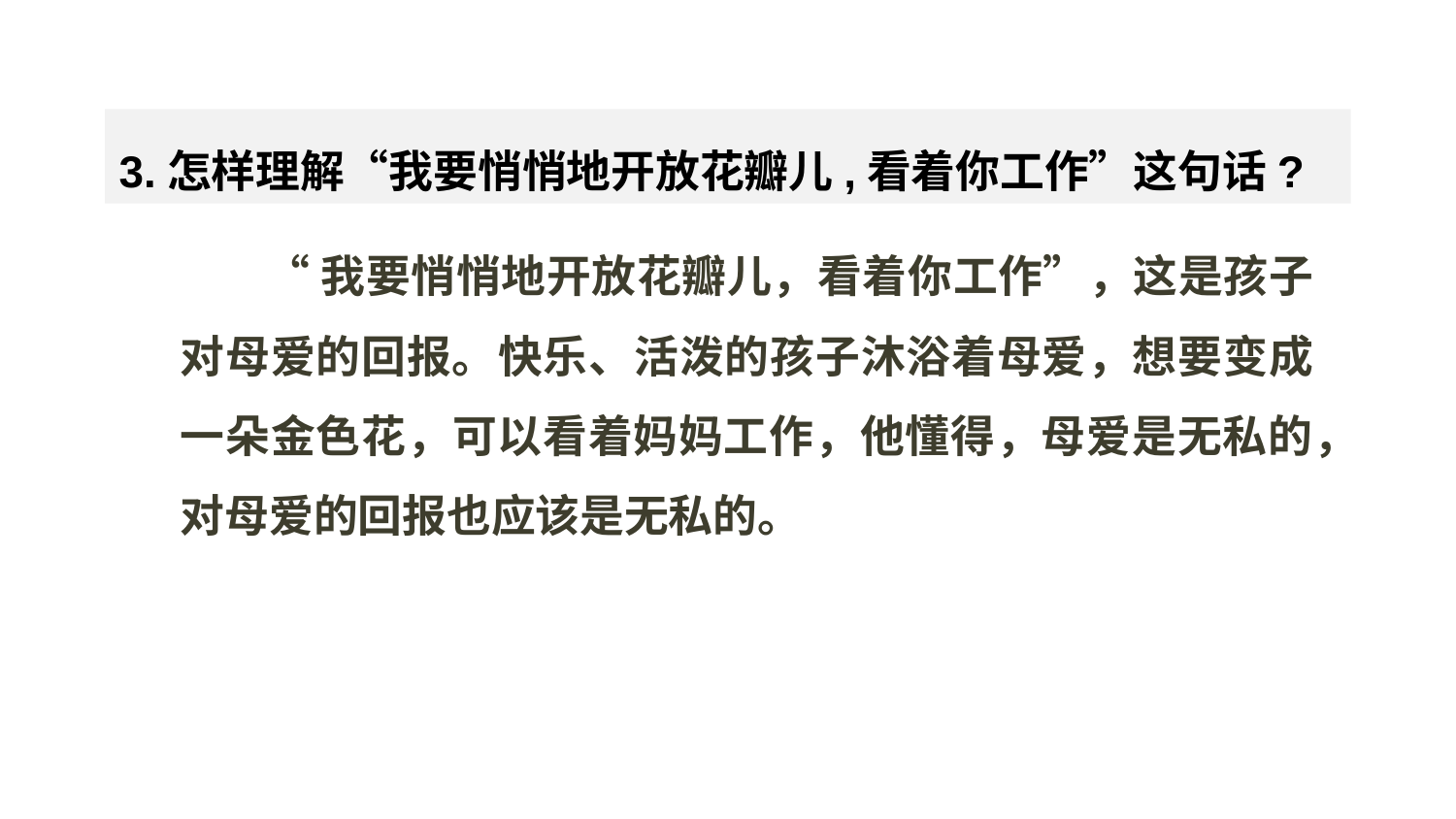

课文细读品味
3.怎样理解“我要悄悄地开放花瓣儿,看着你工作”这句话?
“我要悄悄地开放花瓣儿，看着你工作”，这是孩子对母爱的回报。快乐、活泼的孩子沐浴着母爱，想要变成一朵金色花，可以看着妈妈工作，他懂得，母爱是无私的，对母爱的回报也应该是无私的。